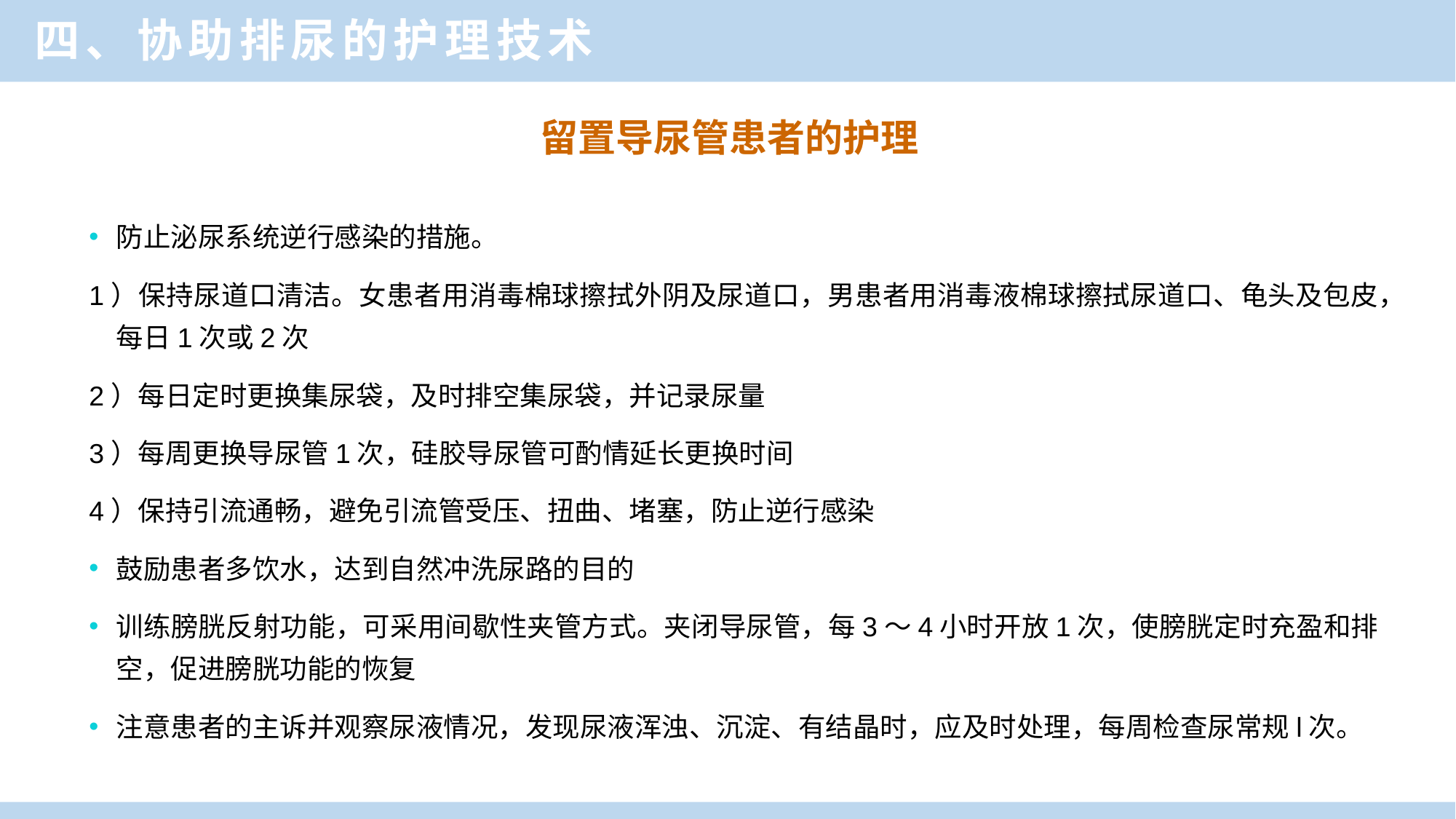

四、协助排尿的护理技术
留置导尿管患者的护理
防止泌尿系统逆行感染的措施。
1）保持尿道口清洁。女患者用消毒棉球擦拭外阴及尿道口，男患者用消毒液棉球擦拭尿道口、龟头及包皮，每日1次或2次
2）每日定时更换集尿袋，及时排空集尿袋，并记录尿量
3）每周更换导尿管1次，硅胶导尿管可酌情延长更换时间
4）保持引流通畅，避免引流管受压、扭曲、堵塞，防止逆行感染
鼓励患者多饮水，达到自然冲洗尿路的目的
训练膀胱反射功能，可采用间歇性夹管方式。夹闭导尿管，每3～4小时开放1次，使膀胱定时充盈和排空，促进膀胱功能的恢复
注意患者的主诉并观察尿液情况，发现尿液浑浊、沉淀、有结晶时，应及时处理，每周检查尿常规l次。